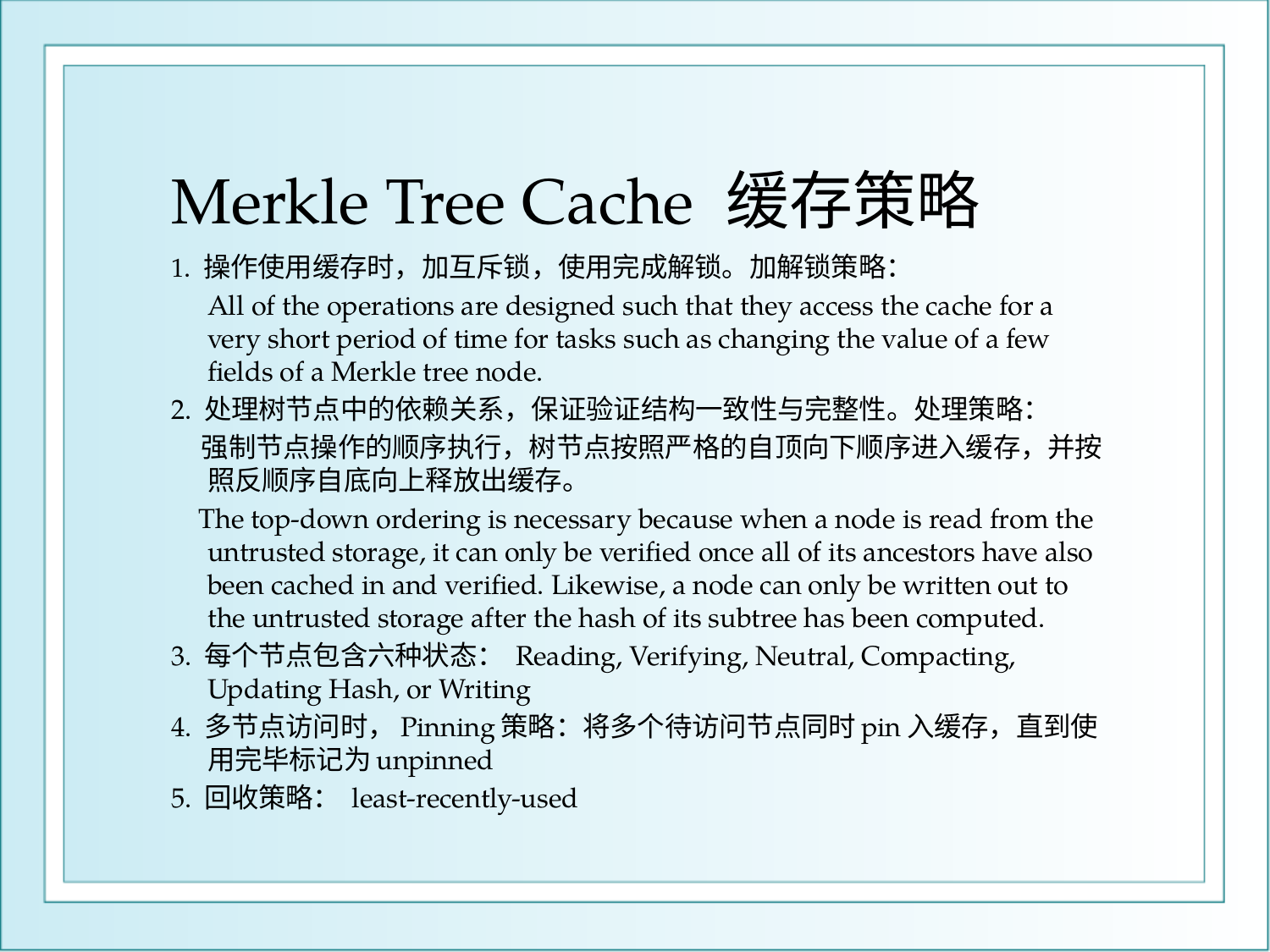

# Merkle Tree Cache 缓存策略
1. 操作使用缓存时，加互斥锁，使用完成解锁。加解锁策略：
All of the operations are designed such that they access the cache for a very short period of time for tasks such as changing the value of a few fields of a Merkle tree node.
2. 处理树节点中的依赖关系，保证验证结构一致性与完整性。处理策略：
    强制节点操作的顺序执行，树节点按照严格的自顶向下顺序进入缓存，并按照反顺序自底向上释放出缓存。
    The top-down ordering is necessary because when a node is read from the untrusted storage, it can only be verified once all of its ancestors have also been cached in and verified. Likewise, a node can only be written out to the untrusted storage after the hash of its subtree has been computed.
3. 每个节点包含六种状态： Reading, Verifying, Neutral, Compacting, Updating Hash, or Writing
4. 多节点访问时，Pinning策略：将多个待访问节点同时pin入缓存，直到使用完毕标记为unpinned
5. 回收策略： least-recently-used